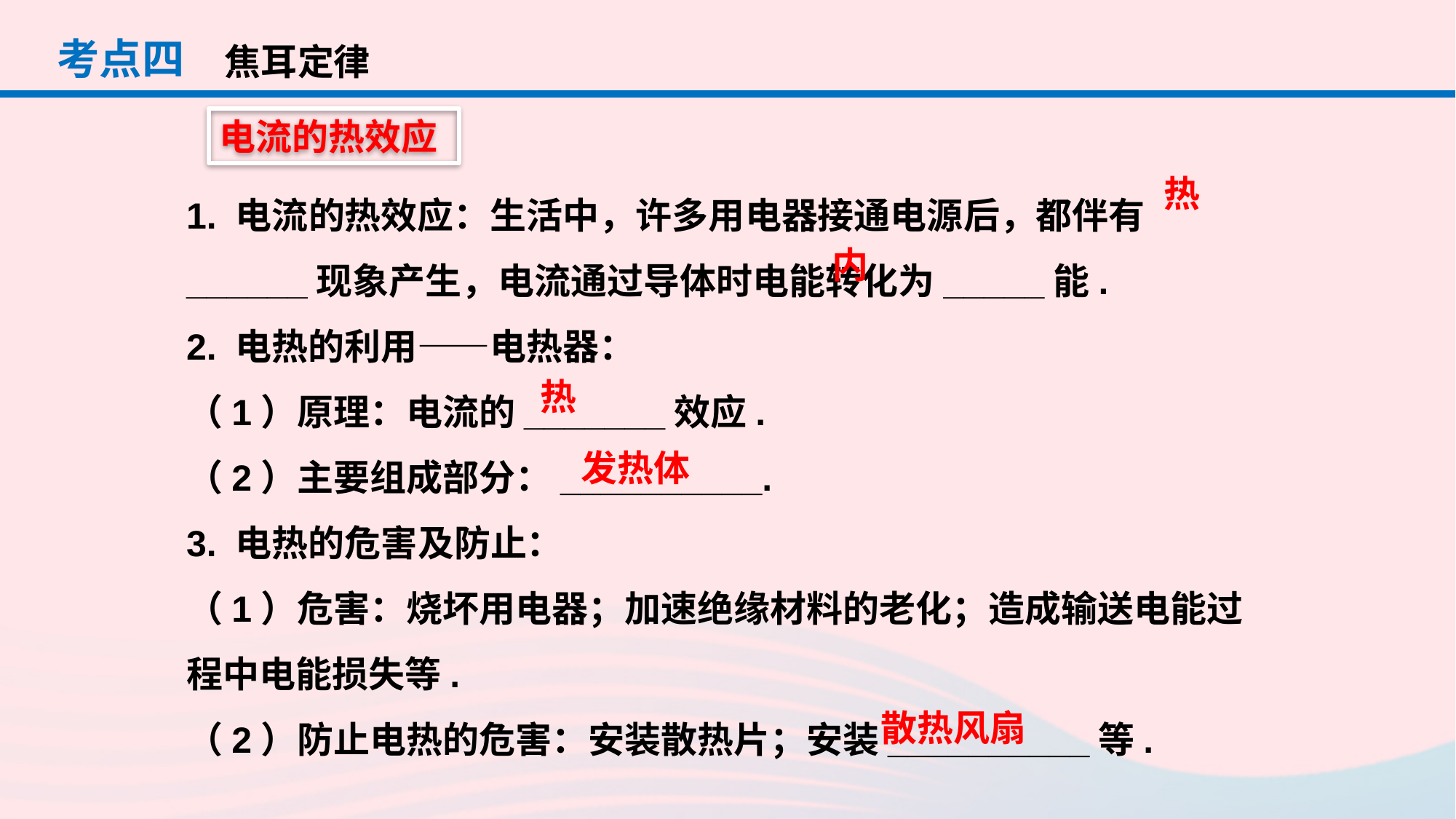

考点四
焦耳定律
电流的热效应
1. 电流的热效应：生活中，许多用电器接通电源后，都伴有______现象产生，电流通过导体时电能转化为_____能.
2. 电热的利用——电热器：
（1）原理：电流的_______效应.
（2）主要组成部分：__________.
3. 电热的危害及防止：
（1）危害：烧坏用电器；加速绝缘材料的老化；造成输送电能过程中电能损失等.
（2）防止电热的危害：安装散热片；安装__________等.
热
内
热
发热体
散热风扇